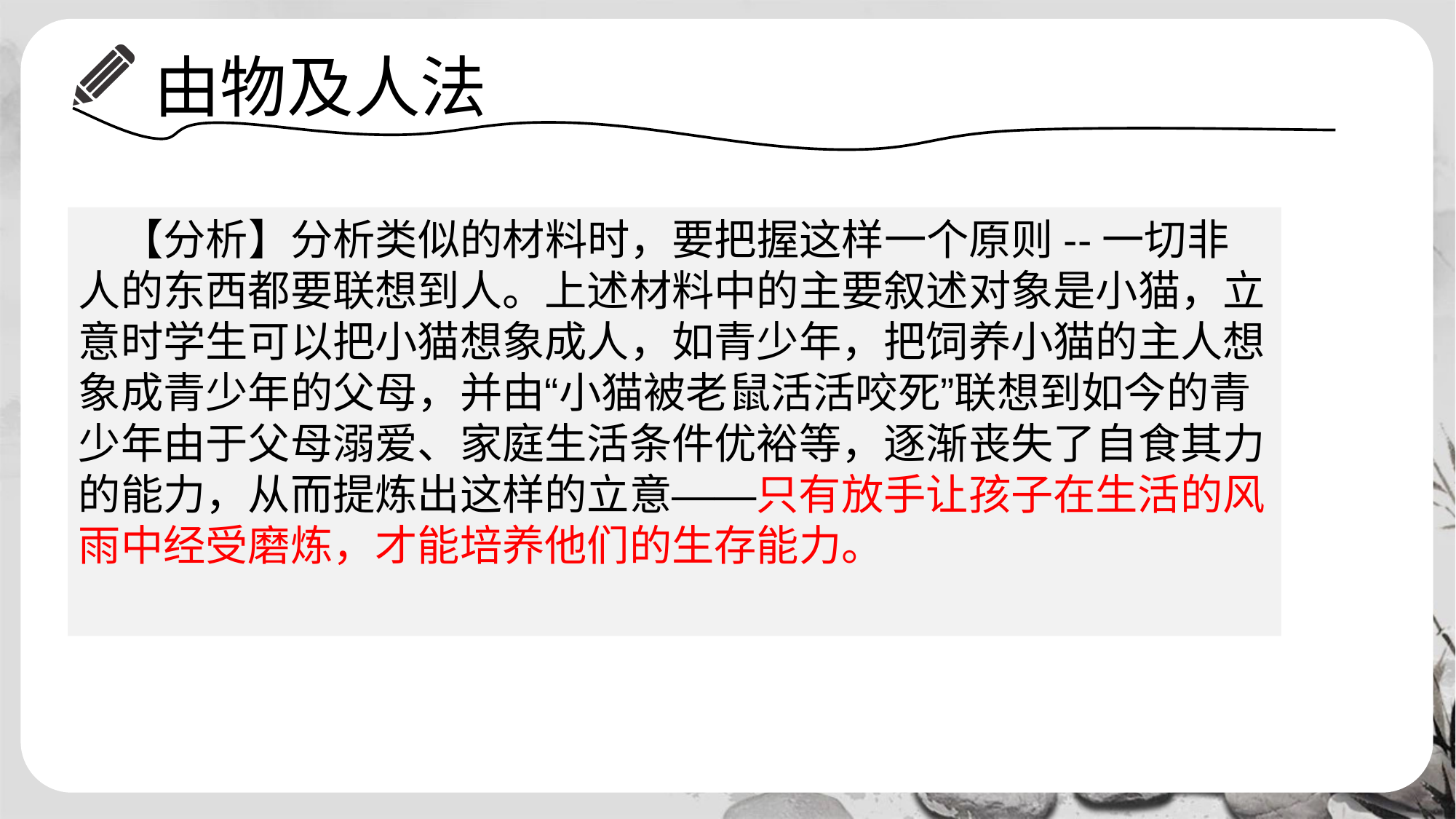

# 由物及人法
　  【分析】分析类似的材料时，要把握这样一个原则--一切非人的东西都要联想到人。上述材料中的主要叙述对象是小猫，立意时学生可以把小猫想象成人，如青少年，把饲养小猫的主人想象成青少年的父母，并由“小猫被老鼠活活咬死”联想到如今的青少年由于父母溺爱、家庭生活条件优裕等，逐渐丧失了自食其力的能力，从而提炼出这样的立意——只有放手让孩子在生活的风雨中经受磨炼，才能培养他们的生存能力。